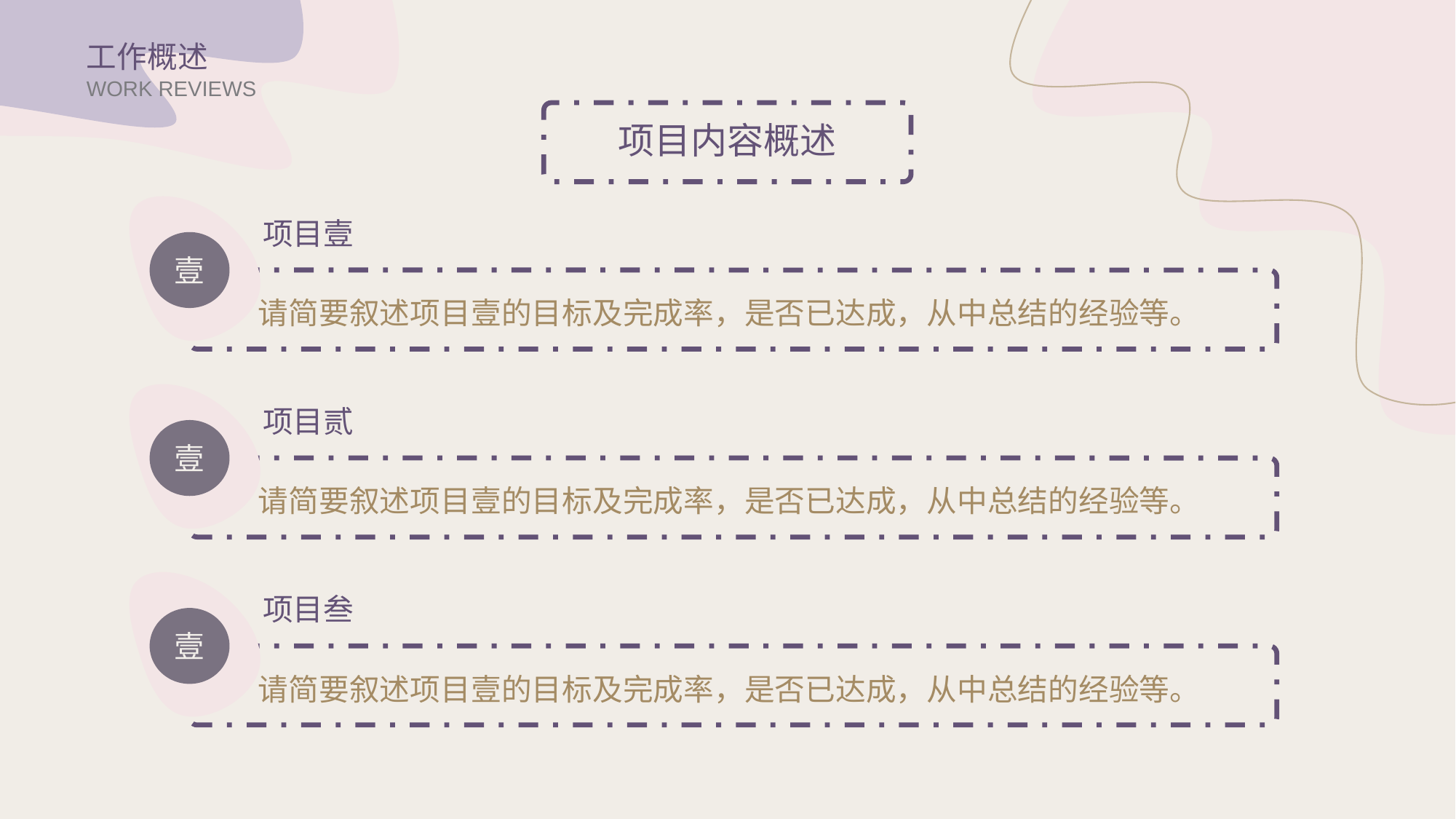

工作概述
WORK REVIEWS
项目内容概述

壹
项目壹

请简要叙述项目壹的目标及完成率，是否已达成，从中总结的经验等。

壹
项目贰

请简要叙述项目壹的目标及完成率，是否已达成，从中总结的经验等。

壹
项目叁

请简要叙述项目壹的目标及完成率，是否已达成，从中总结的经验等。